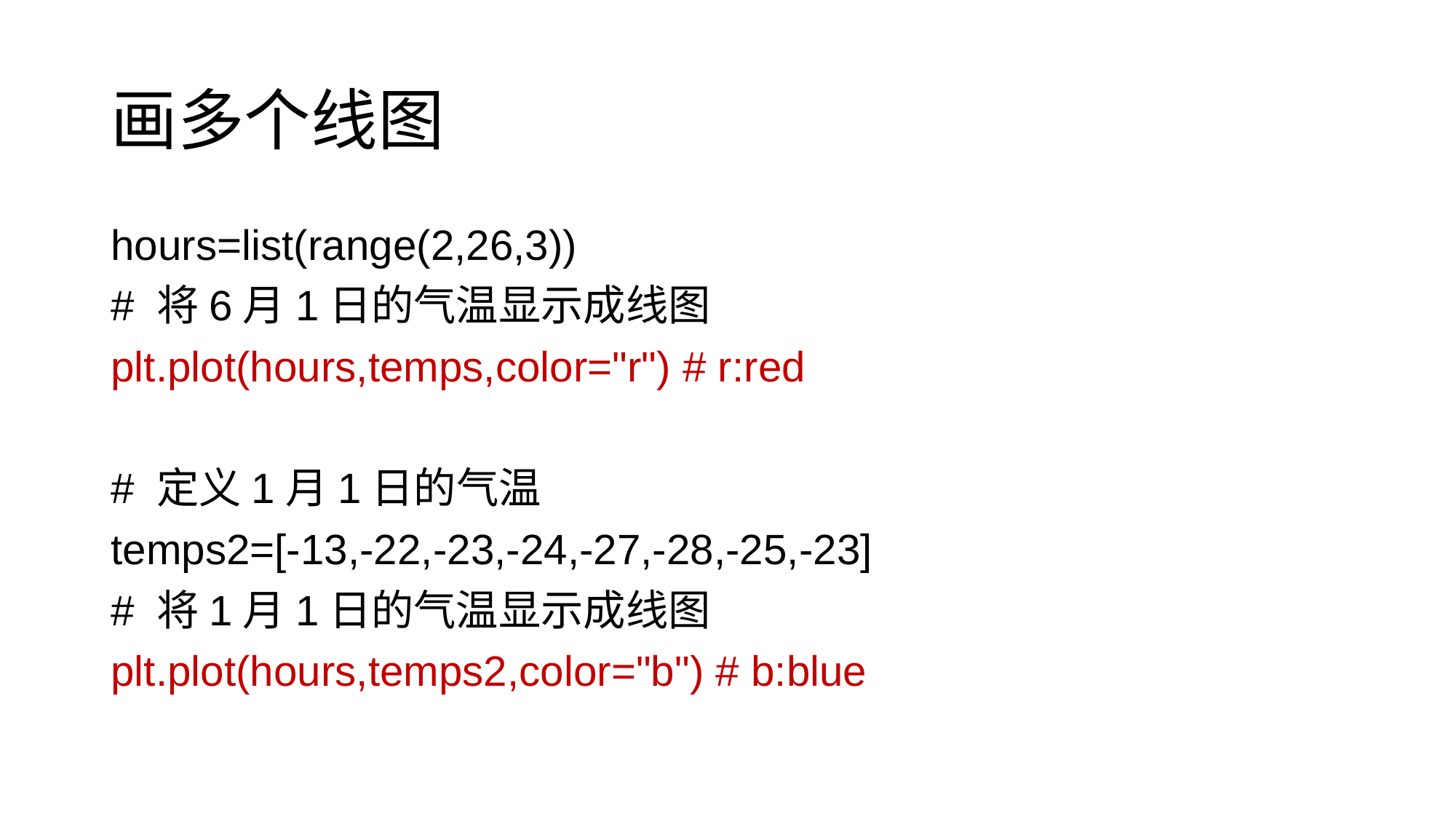

# 画多个线图
hours=list(range(2,26,3))
# 将6月1日的气温显示成线图
plt.plot(hours,temps,color="r") # r:red

# 定义1月1日的气温
temps2=[-13,-22,-23,-24,-27,-28,-25,-23]
# 将1月1日的气温显示成线图
plt.plot(hours,temps2,color="b") # b:blue